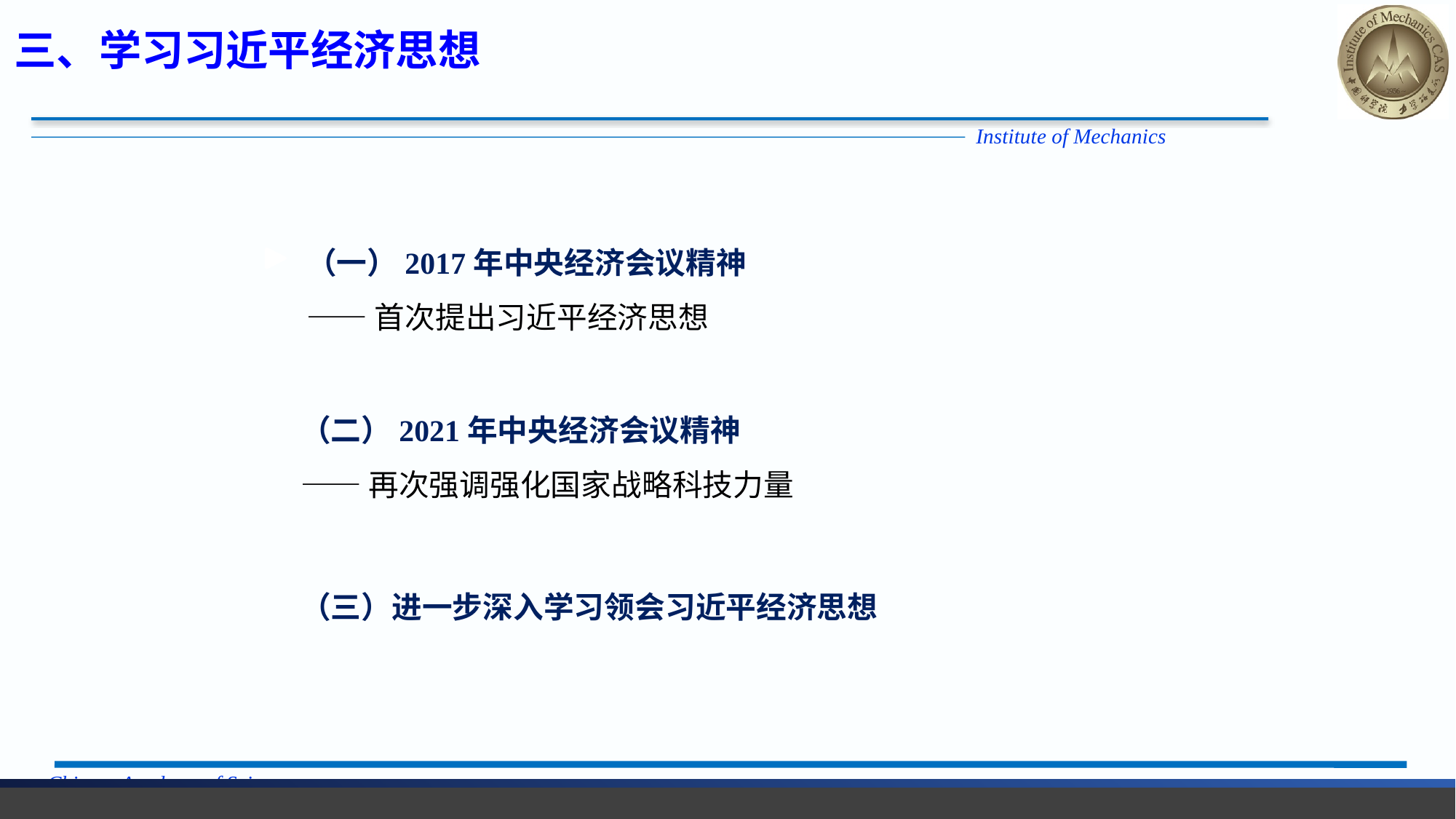

三、学习习近平经济思想
（一）2017年中央经济会议精神
——首次提出习近平经济思想

（二）2021年中央经济会议精神
——再次强调强化国家战略科技力量
（三）进一步深入学习领会习近平经济思想